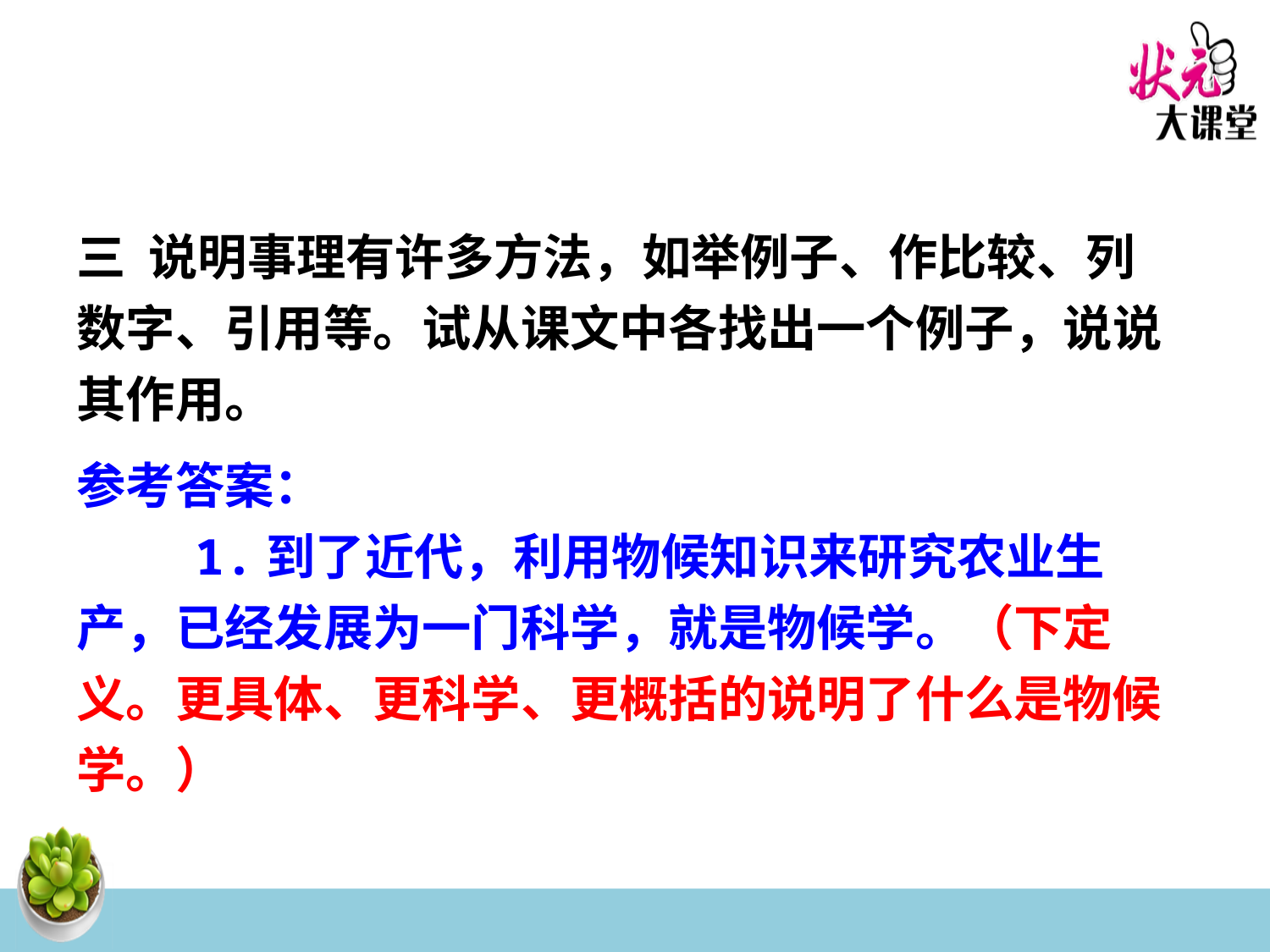

三  说明事理有许多方法，如举例子、作比较、列数字、引用等。试从课文中各找出一个例子，说说其作用。
参考答案：
    1.到了近代，利用物候知识来研究农业生产，已经发展为一门科学，就是物候学。（下定义。更具体、更科学、更概括的说明了什么是物候学。）